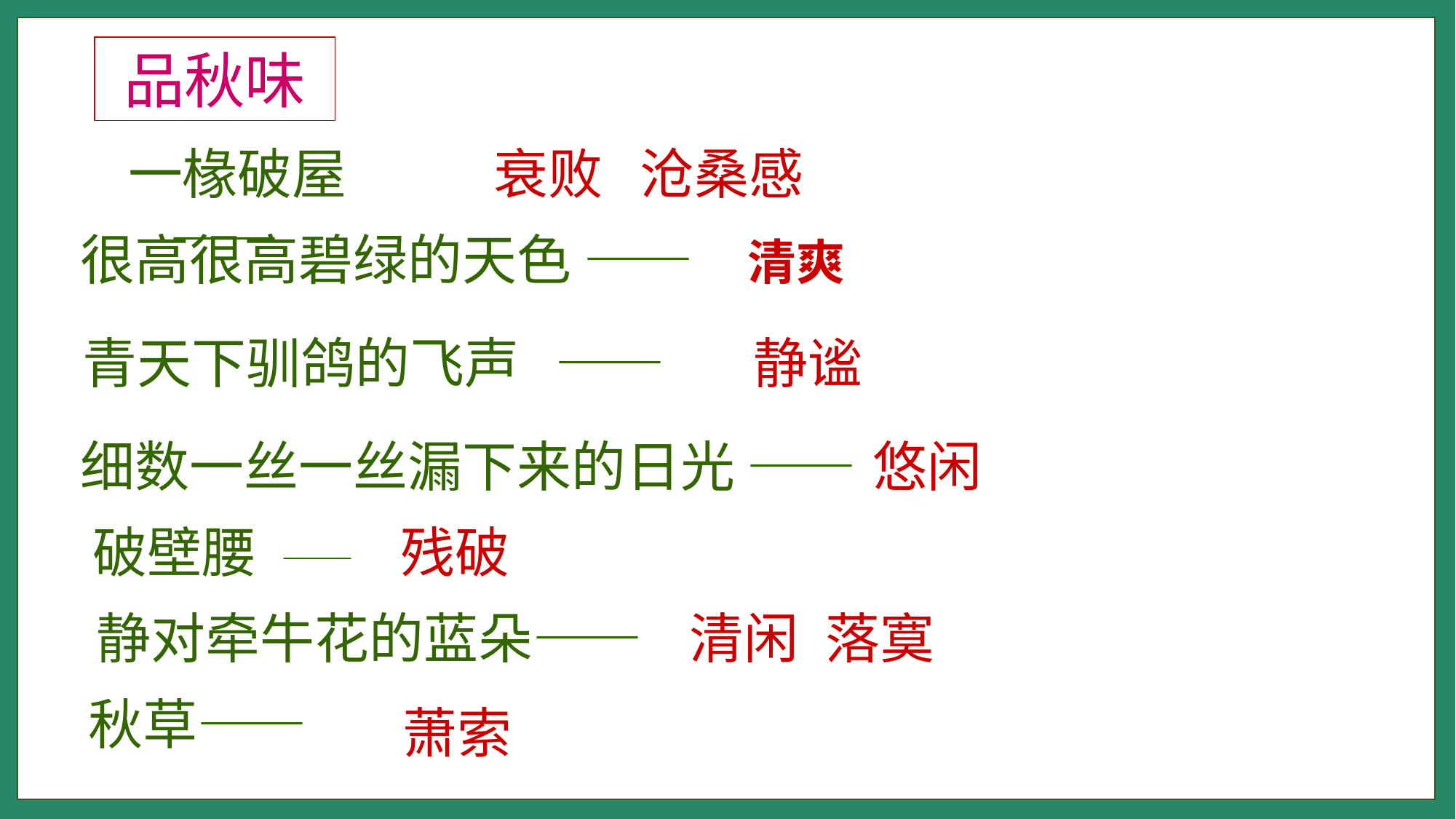

品秋味
  一椽破屋  ——
衰败   沧桑感
很高很高碧绿的天色 ——
  清爽
青天下驯鸽的飞声   ——
静谧
细数一丝一丝漏下来的日光 ——
悠闲
 破壁腰  ——
残破
 静对牵牛花的蓝朵——
 清闲　落寞
 秋草——
萧索